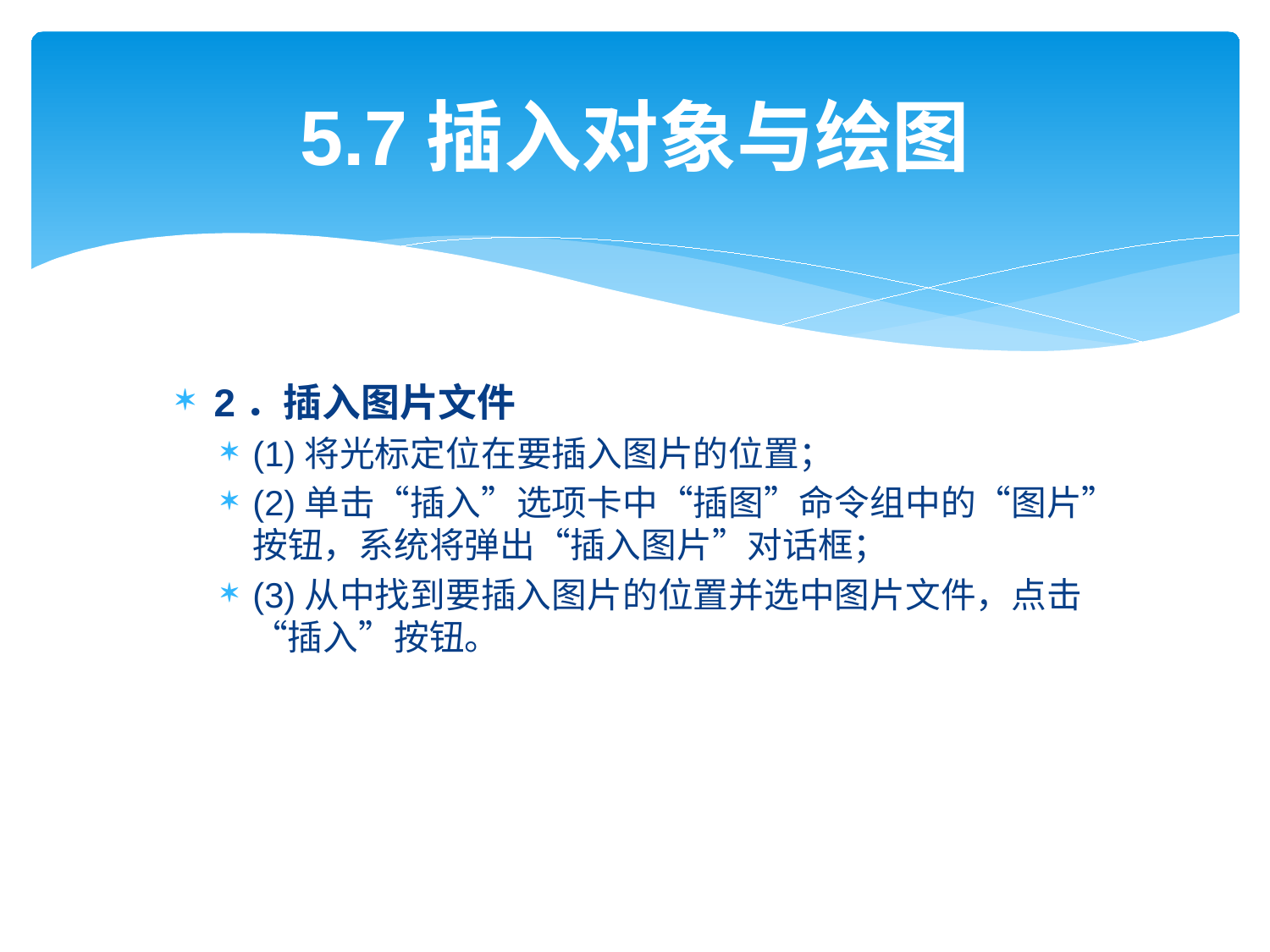

# 5.7插入对象与绘图
2．插入图片文件
(1)将光标定位在要插入图片的位置；
(2)单击“插入”选项卡中“插图”命令组中的“图片”按钮，系统将弹出“插入图片”对话框；
(3)从中找到要插入图片的位置并选中图片文件，点击“插入”按钮。